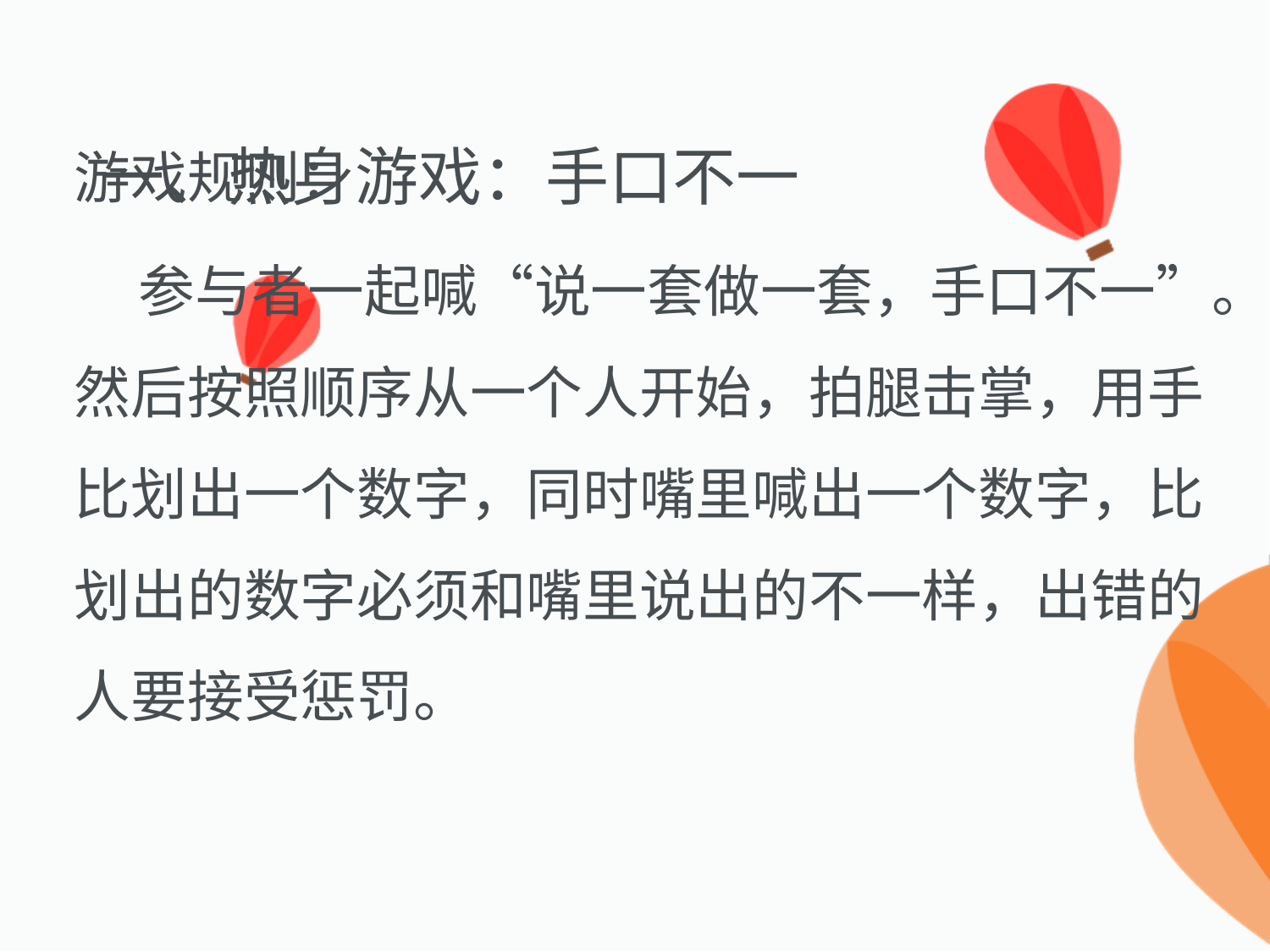

一、热身游戏：手口不一
游戏规则：
    参与者一起喊“说一套做一套，手口不一”。然后按照顺序从一个人开始，拍腿击掌，用手比划出一个数字，同时嘴里喊出一个数字，比划出的数字必须和嘴里说出的不一样，出错的人要接受惩罚。